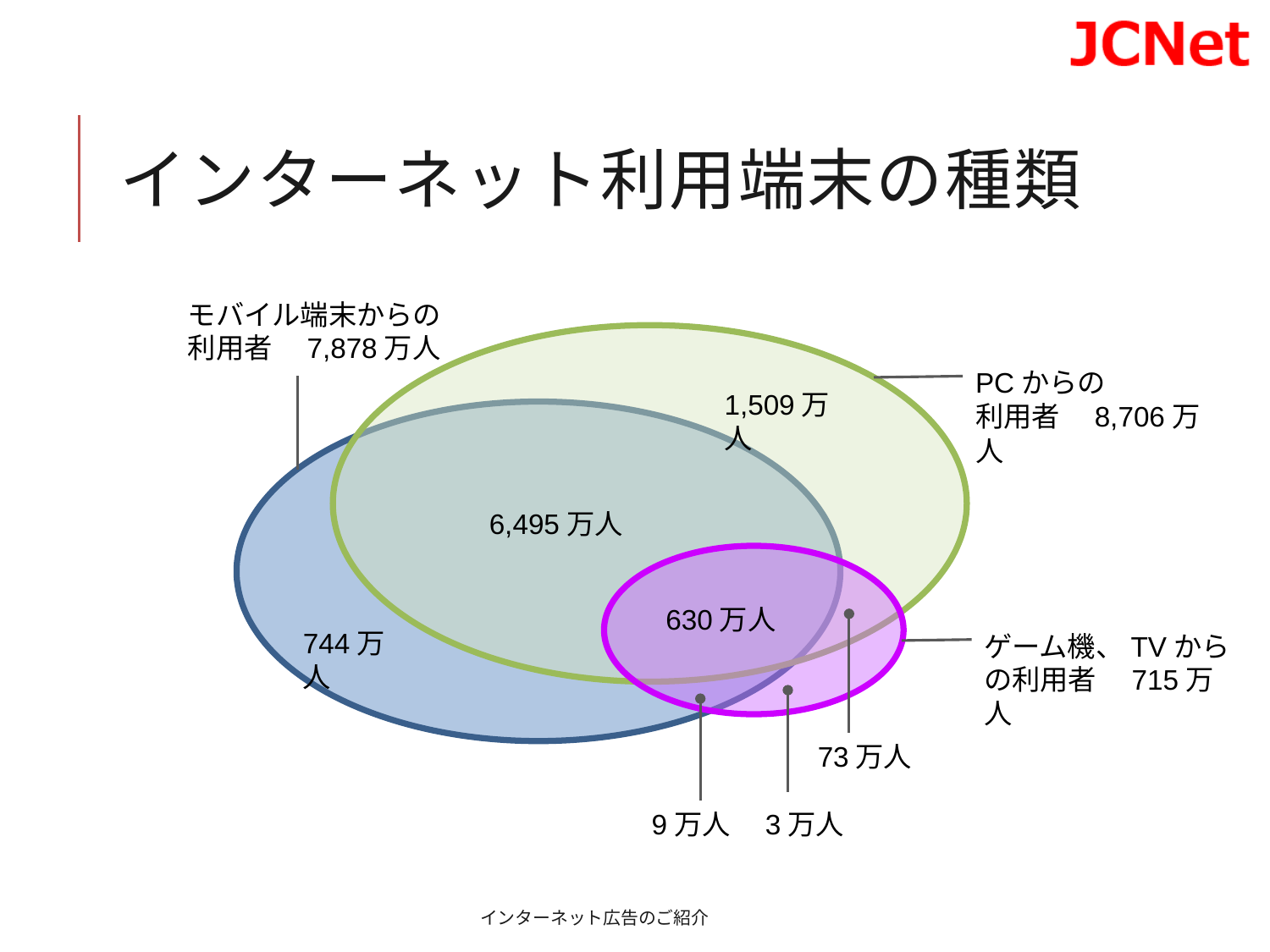

# インターネット利用端末の種類
モバイル端末からの利用者　7,878万人

PCからの
利用者　8,706万人
1,509万人

6,495万人

630万人
744万人
ゲーム機、TVからの利用者　715万人
73万人
9万人
3万人
インターネット広告のご紹介